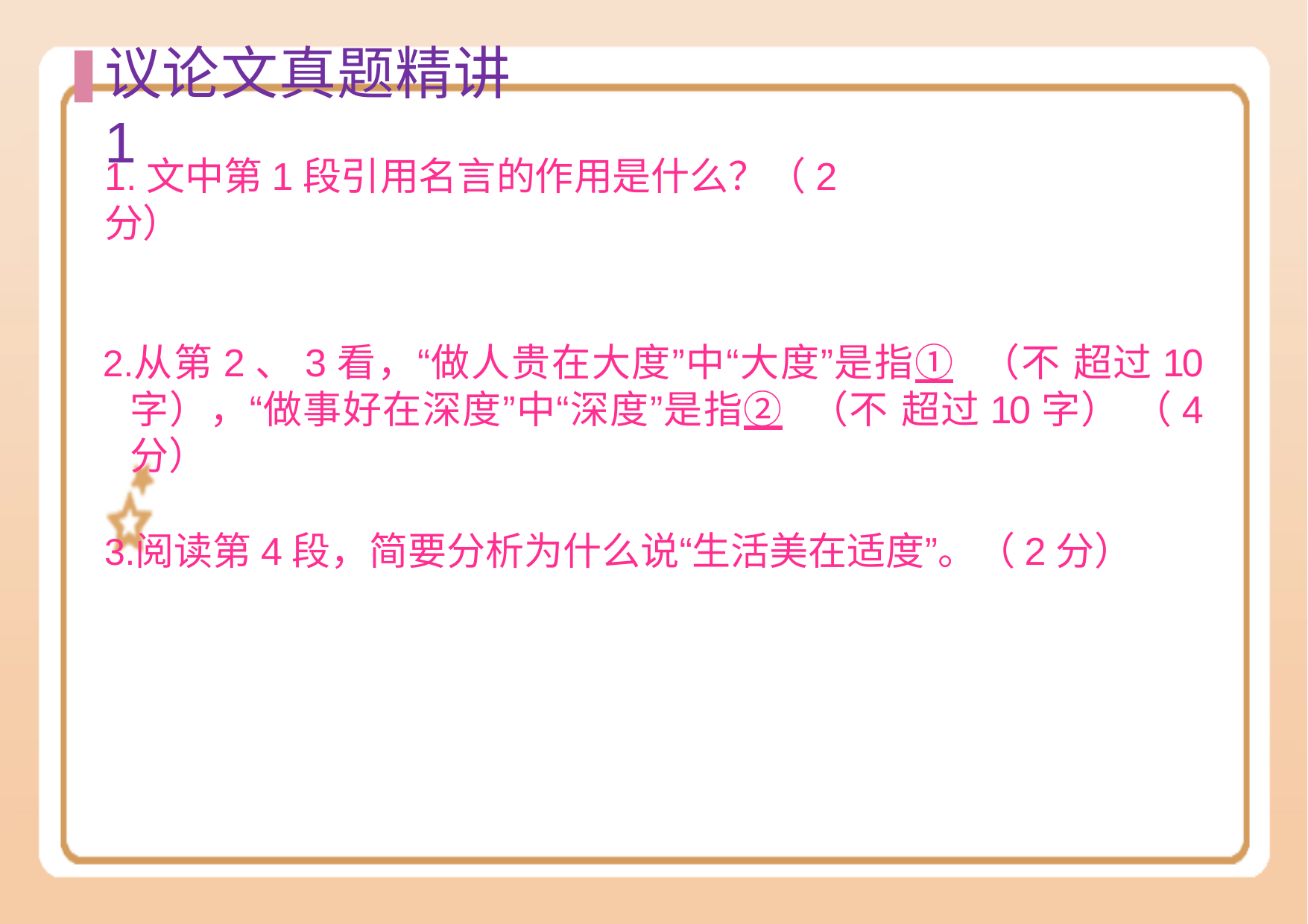

# 议论⽂真题精讲1

1.文中第1段引用名言的作用是什么？（2分）
从第2、3看，“做人贵在大度”中“大度”是指① （不 超过10字），“做事好在深度”中“深度”是指② （不 超过10字） （4分）

阅读第4段，简要分析为什么说“生活美在适度”。（2分）